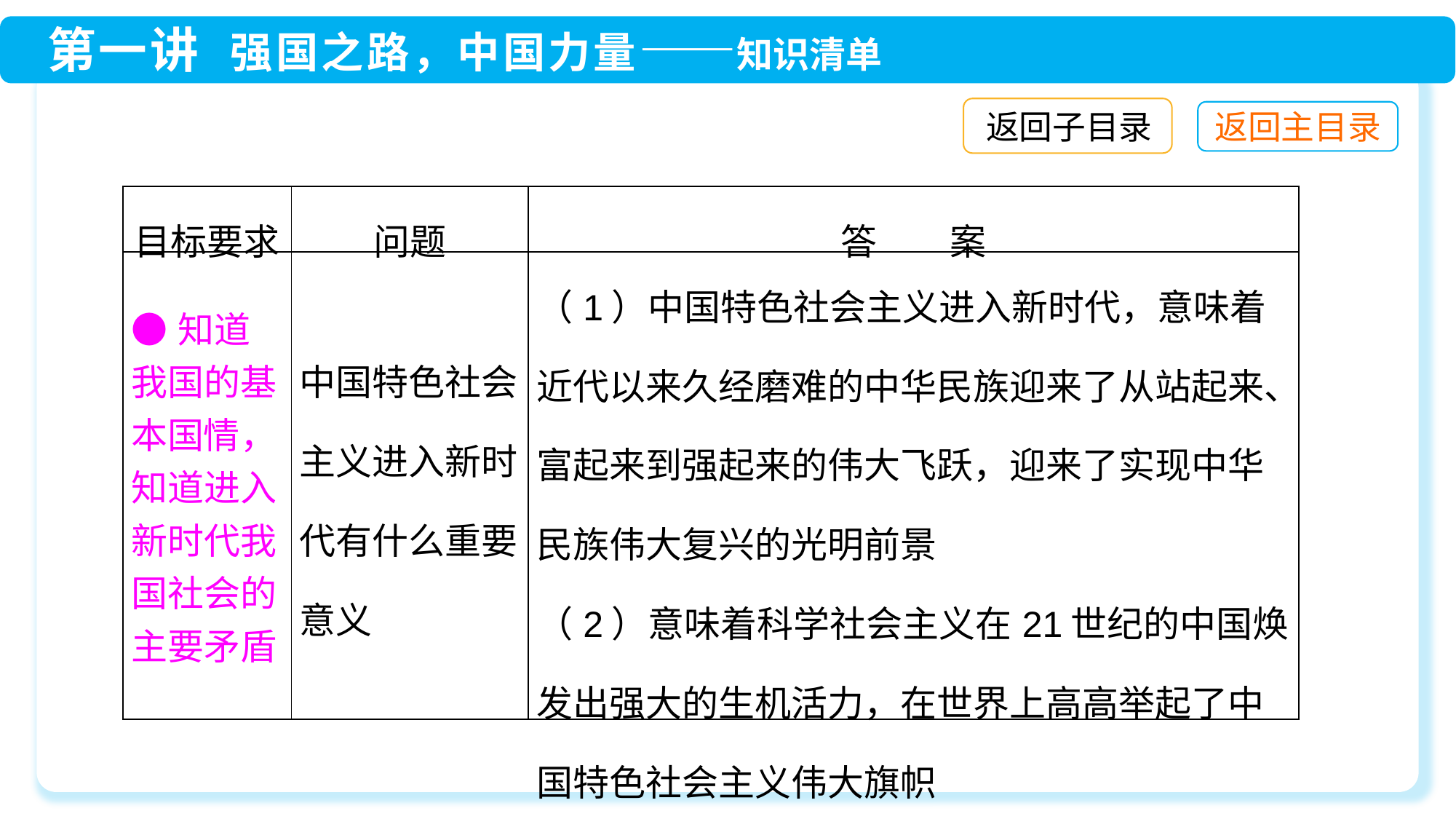

返回子目录
| 目标要求 | 问题 | 答　　案 |
| --- | --- | --- |
| ●知道我国的基本国情，知道进入新时代我国社会的主要矛盾 | 中国特色社会主义进入新时代有什么重要意义 | （1）中国特色社会主义进入新时代，意味着近代以来久经磨难的中华民族迎来了从站起来、富起来到强起来的伟大飞跃，迎来了实现中华民族伟大复兴的光明前景 （2）意味着科学社会主义在21世纪的中国焕发出强大的生机活力，在世界上高高举起了中国特色社会主义伟大旗帜 |